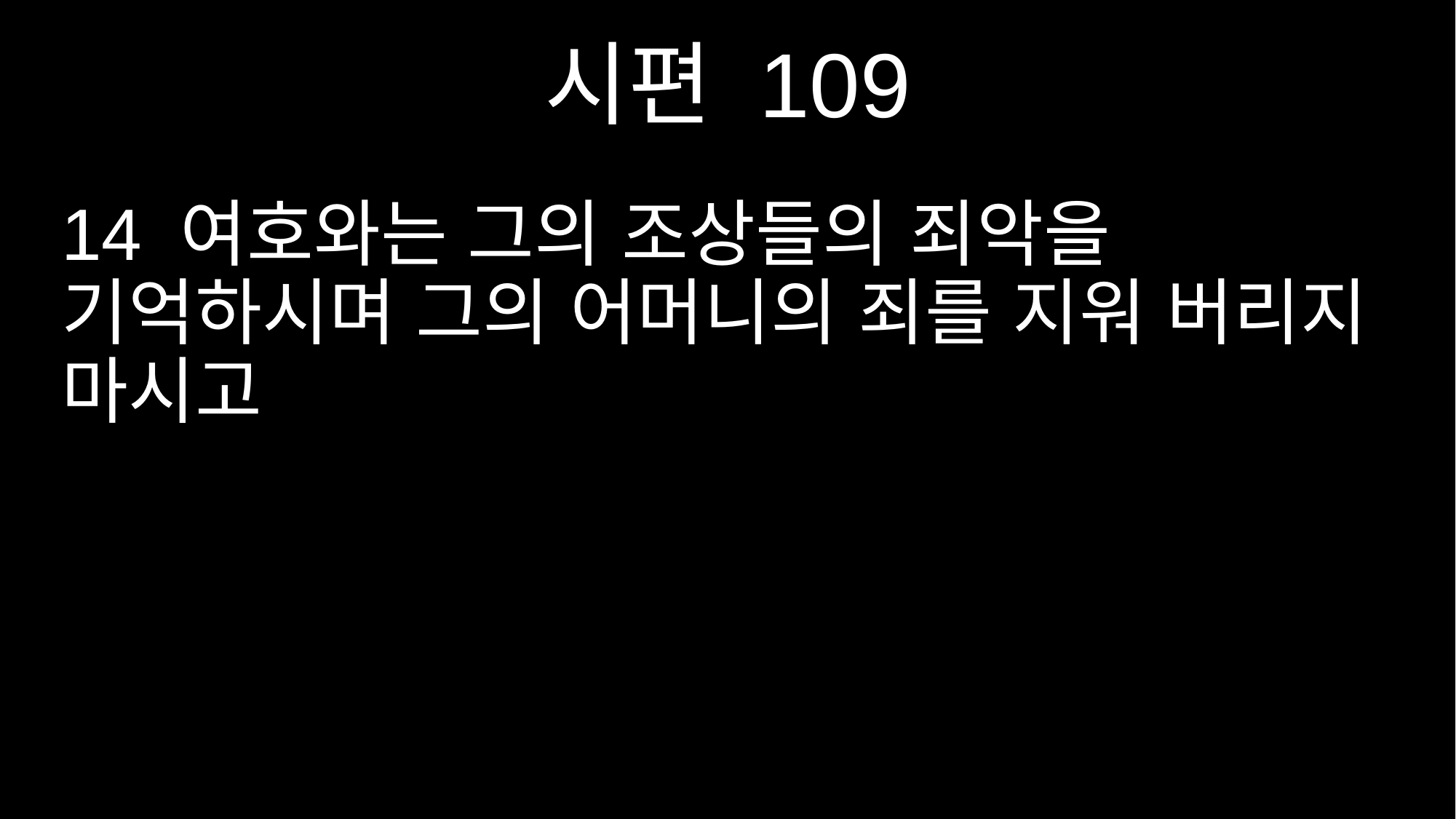

시편 109
14 여호와는 그의 조상들의 죄악을 기억하시며 그의 어머니의 죄를 지워 버리지 마시고